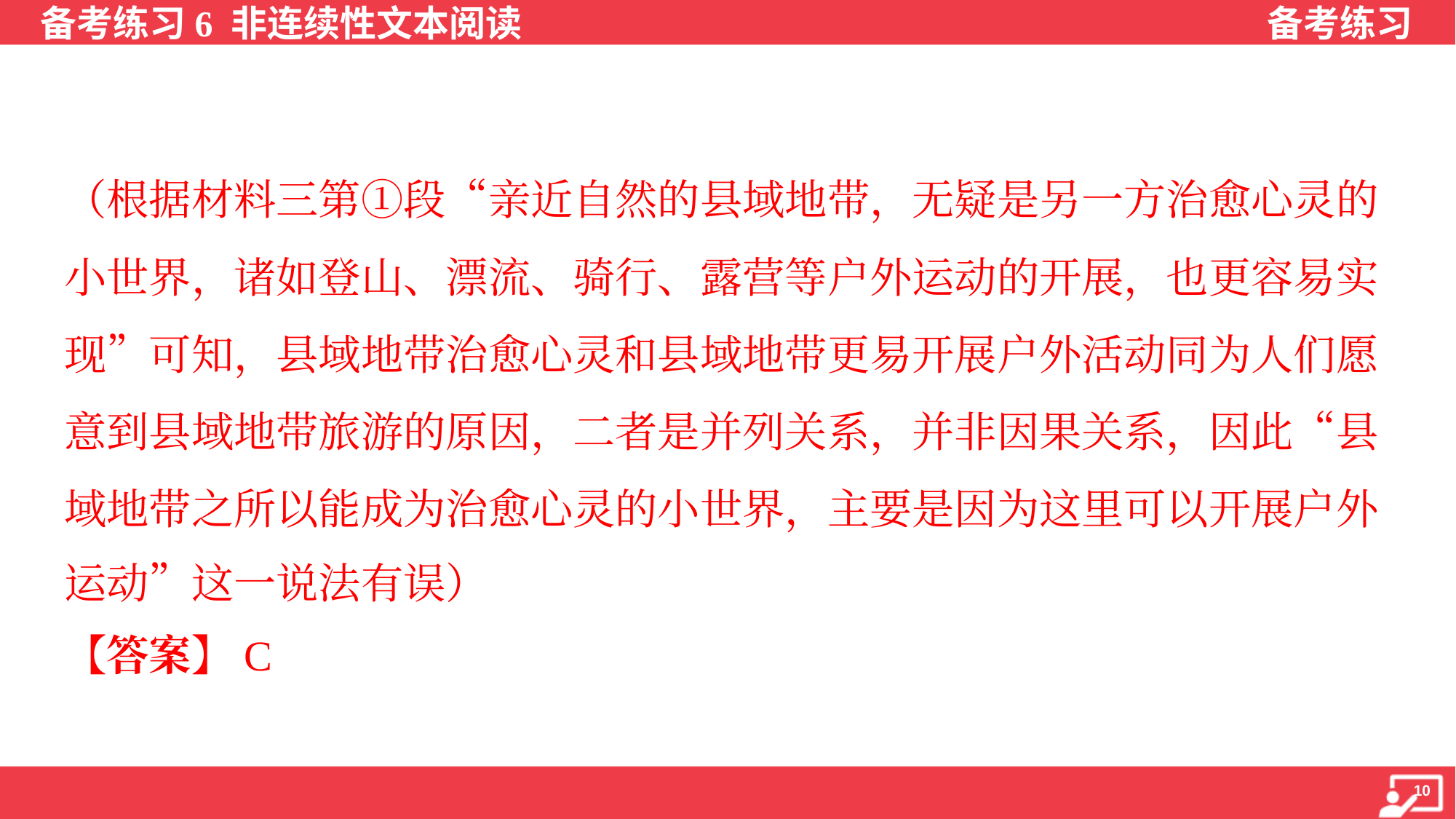

（根据材料三第①段“亲近自然的县域地带，无疑是另一方治愈心灵的
小世界，诸如登山、漂流、骑行、露营等户外运动的开展，也更容易实
现”可知，县域地带治愈心灵和县域地带更易开展户外活动同为人们愿
意到县域地带旅游的原因，二者是并列关系，并非因果关系，因此“县
域地带之所以能成为治愈心灵的小世界，主要是因为这里可以开展户外
运动”这一说法有误）
【答案】C